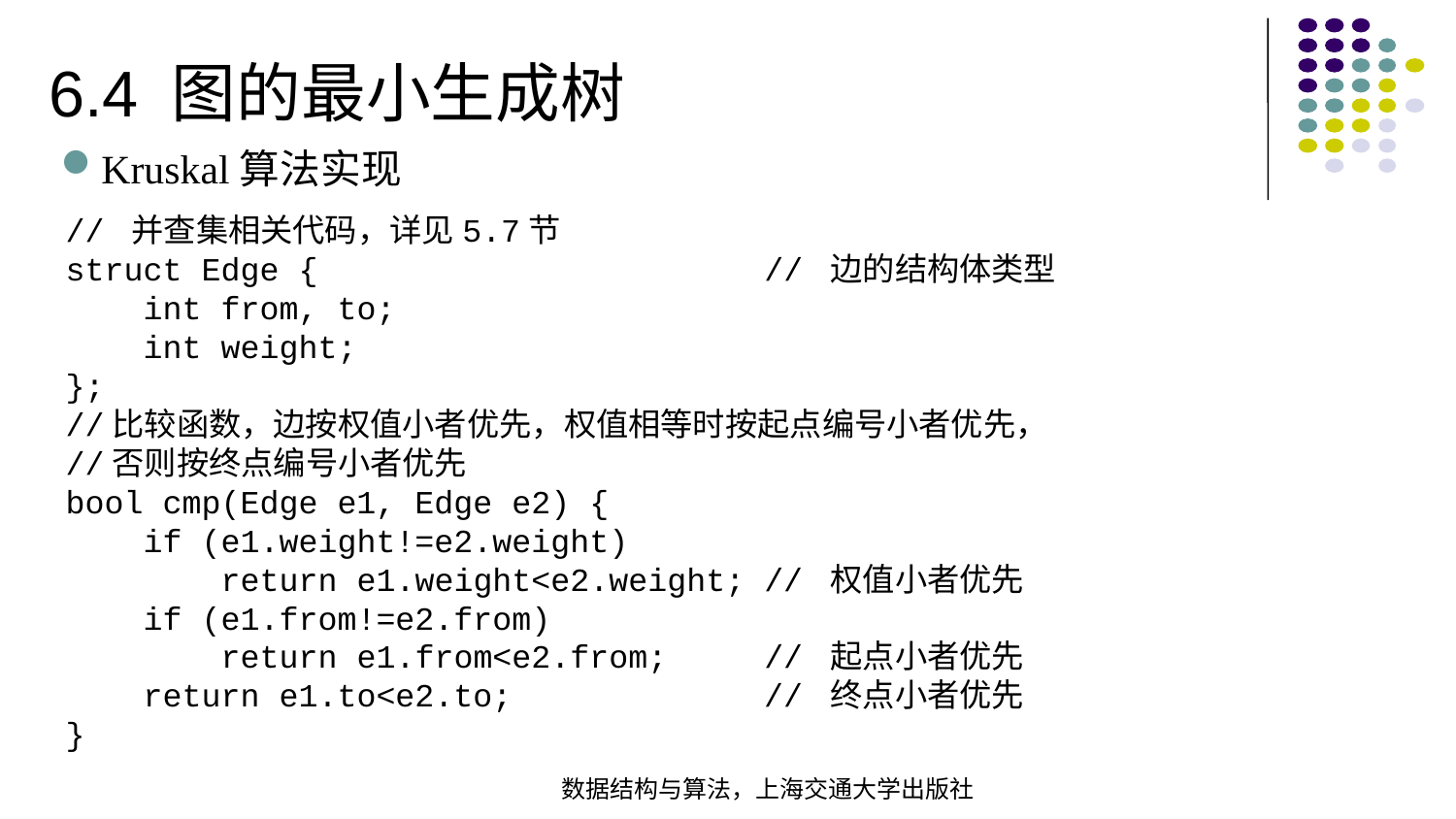

6.4 图的最小生成树
Kruskal算法实现
// 并查集相关代码，详见5.7节struct Edge {                       // 边的结构体类型     int from, to;    int weight;};//比较函数，边按权值小者优先，权值相等时按起点编号小者优先，
//否则按终点编号小者优先 bool cmp(Edge e1, Edge e2) {        if (e1.weight!=e2.weight)         return e1.weight<e2.weight; // 权值小者优先    if (e1.from!=e2.from)                     return e1.from<e2.from;     // 起点小者优先    return e1.to<e2.to;             // 终点小者优先
}